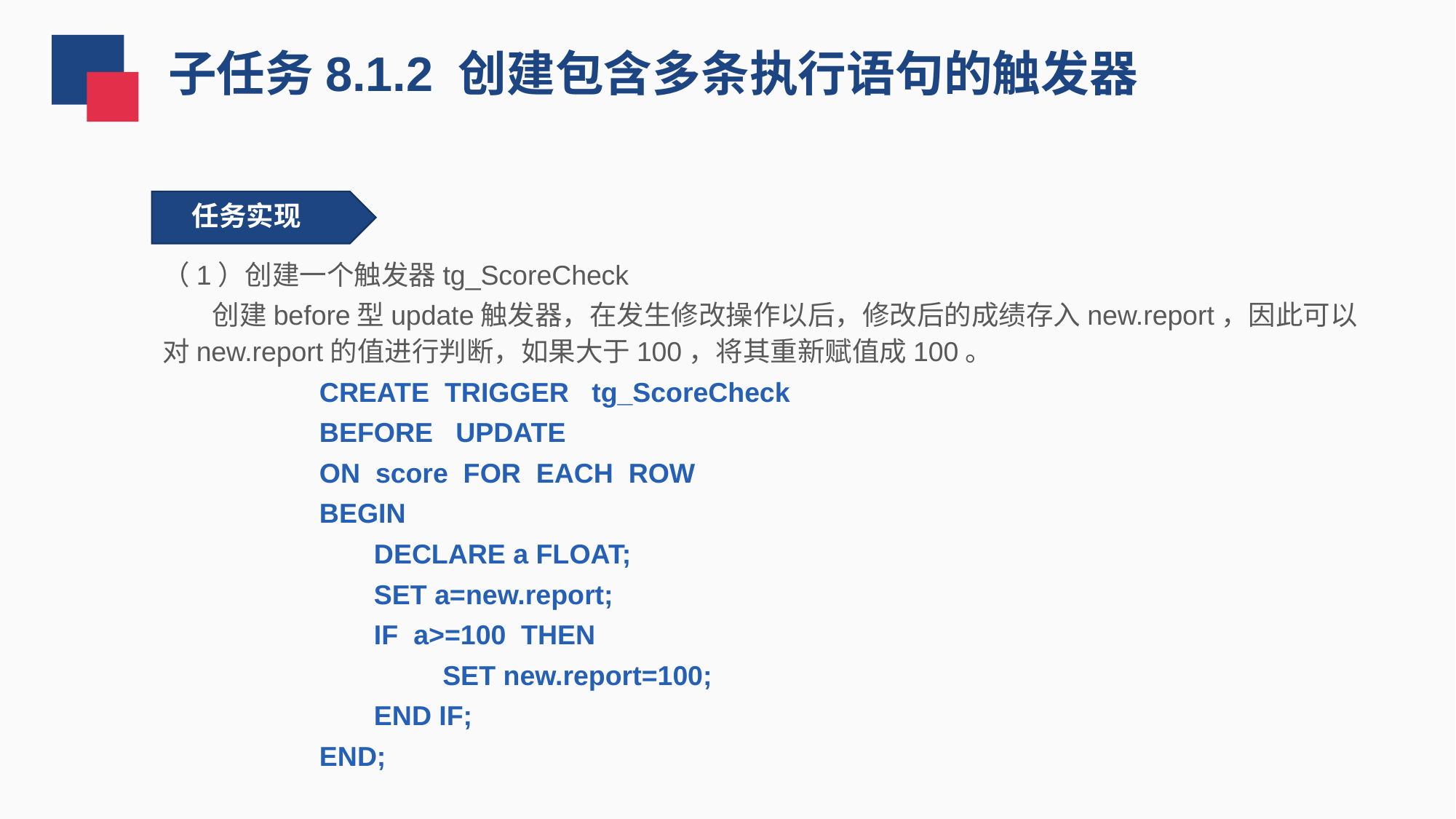

子任务8.1.2 创建包含多条执行语句的触发器

任务实现
（1）创建一个触发器tg_ScoreCheck
       创建before型update触发器，在发生修改操作以后，修改后的成绩存入new.report，因此可以对new.report的值进行判断，如果大于100，将其重新赋值成100。
CREATE  TRIGGER   tg_ScoreCheck
BEFORE   UPDATE
ON  score  FOR  EACH  ROW
BEGIN
DECLARE a FLOAT;
SET a=new.report;
IF  a>=100  THEN
         SET new.report=100;
END IF;
END;